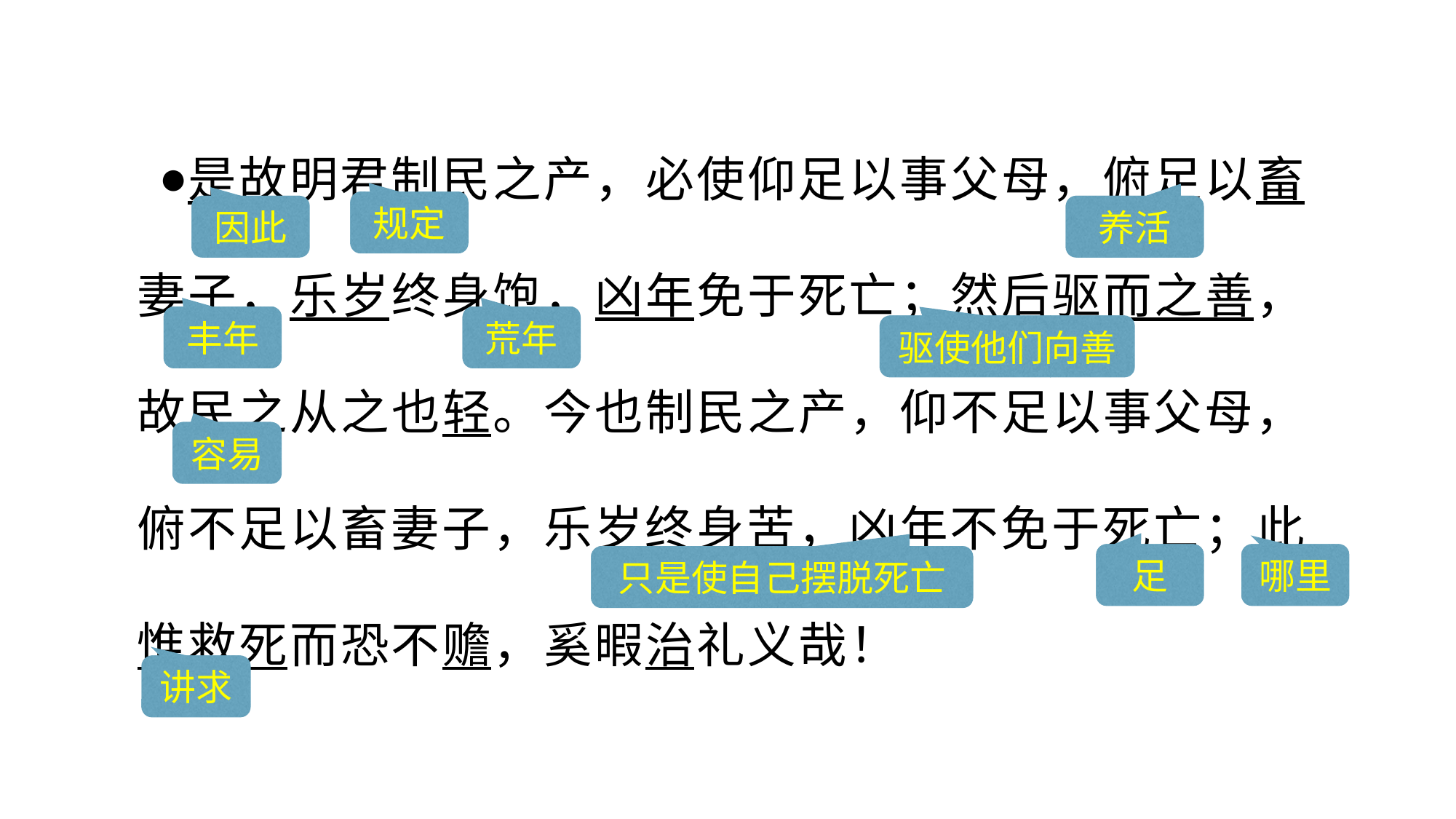

是故明君制民之产，必使仰足以事父母，俯足以畜妻子，乐岁终身饱，凶年免于死亡；然后驱而之善，故民之从之也轻。今也制民之产，仰不足以事父母，俯不足以畜妻子，乐岁终身苦，凶年不免于死亡；此惟救死而恐不赡，奚暇治礼义哉！
规定
因此
养活
丰年
荒年
驱使他们向善
容易
足
哪里
只是使自己摆脱死亡
讲求